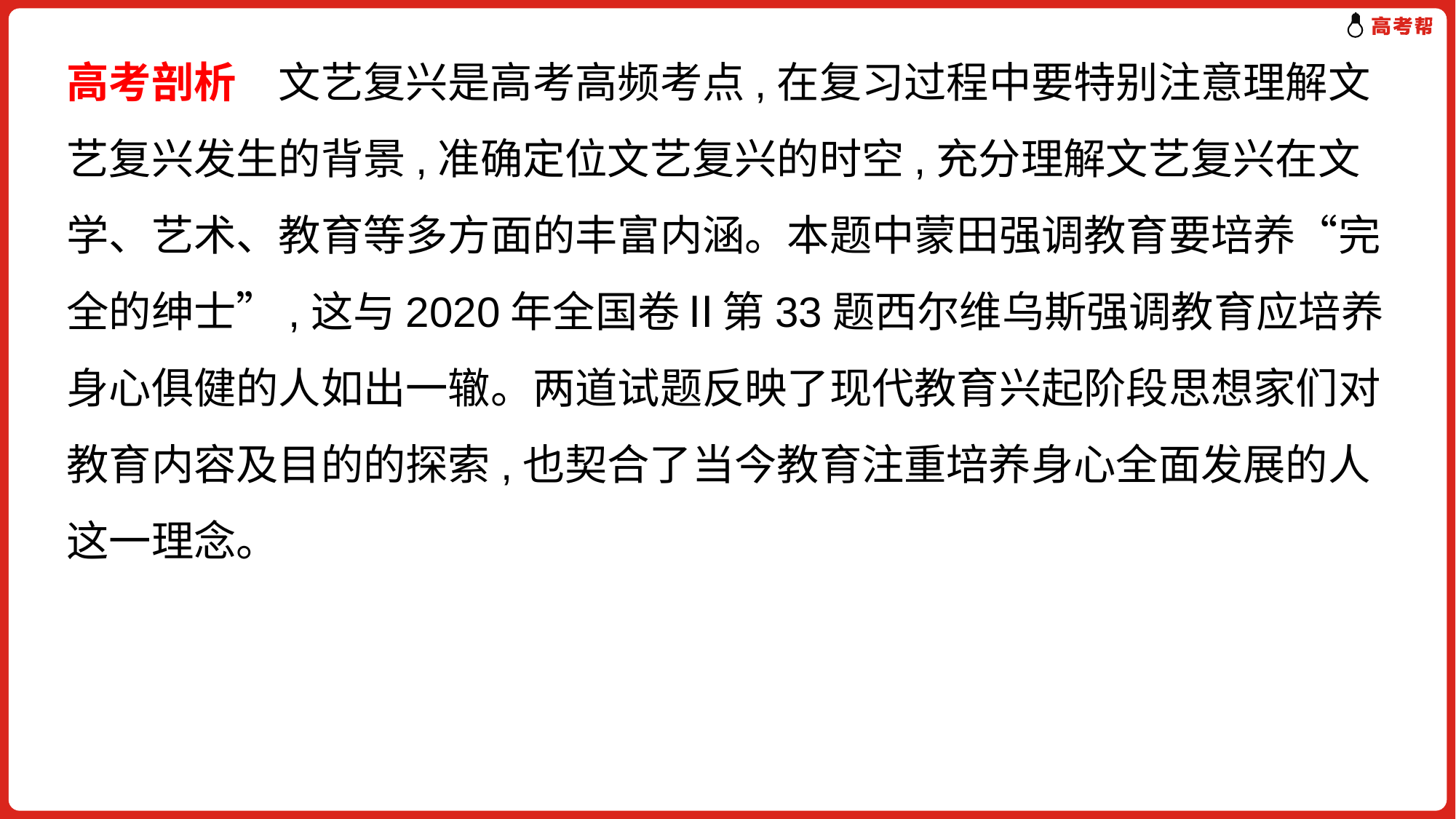

高考剖析　文艺复兴是高考高频考点,在复习过程中要特别注意理解文艺复兴发生的背景,准确定位文艺复兴的时空,充分理解文艺复兴在文学、艺术、教育等多方面的丰富内涵。本题中蒙田强调教育要培养“完全的绅士”,这与2020年全国卷Ⅱ第33题西尔维乌斯强调教育应培养身心俱健的人如出一辙。两道试题反映了现代教育兴起阶段思想家们对教育内容及目的的探索,也契合了当今教育注重培养身心全面发展的人这一理念。